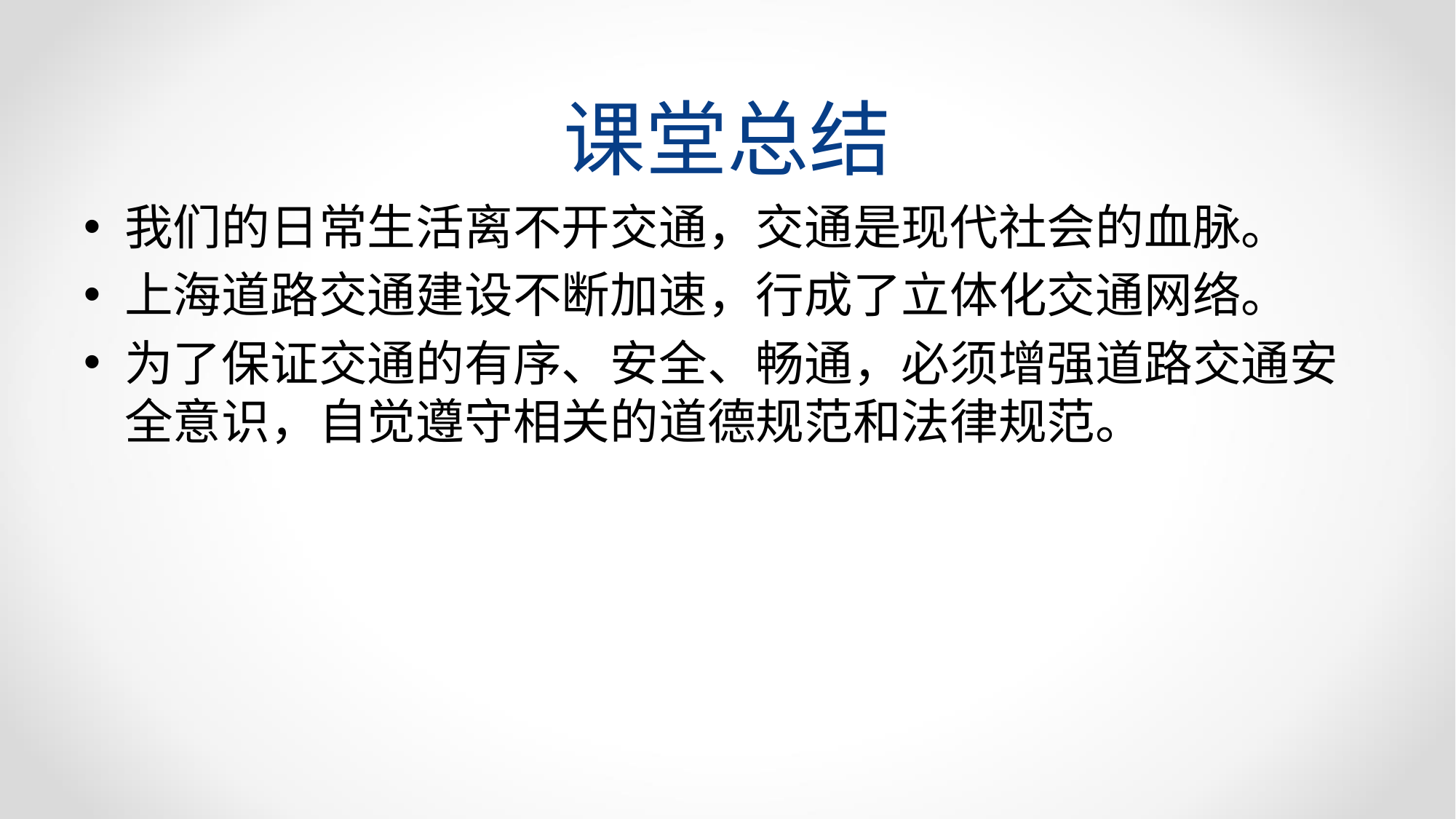

# 课堂总结
我们的日常生活离不开交通，交通是现代社会的血脉。
上海道路交通建设不断加速，行成了立体化交通网络。
为了保证交通的有序、安全、畅通，必须增强道路交通安全意识，自觉遵守相关的道德规范和法律规范。